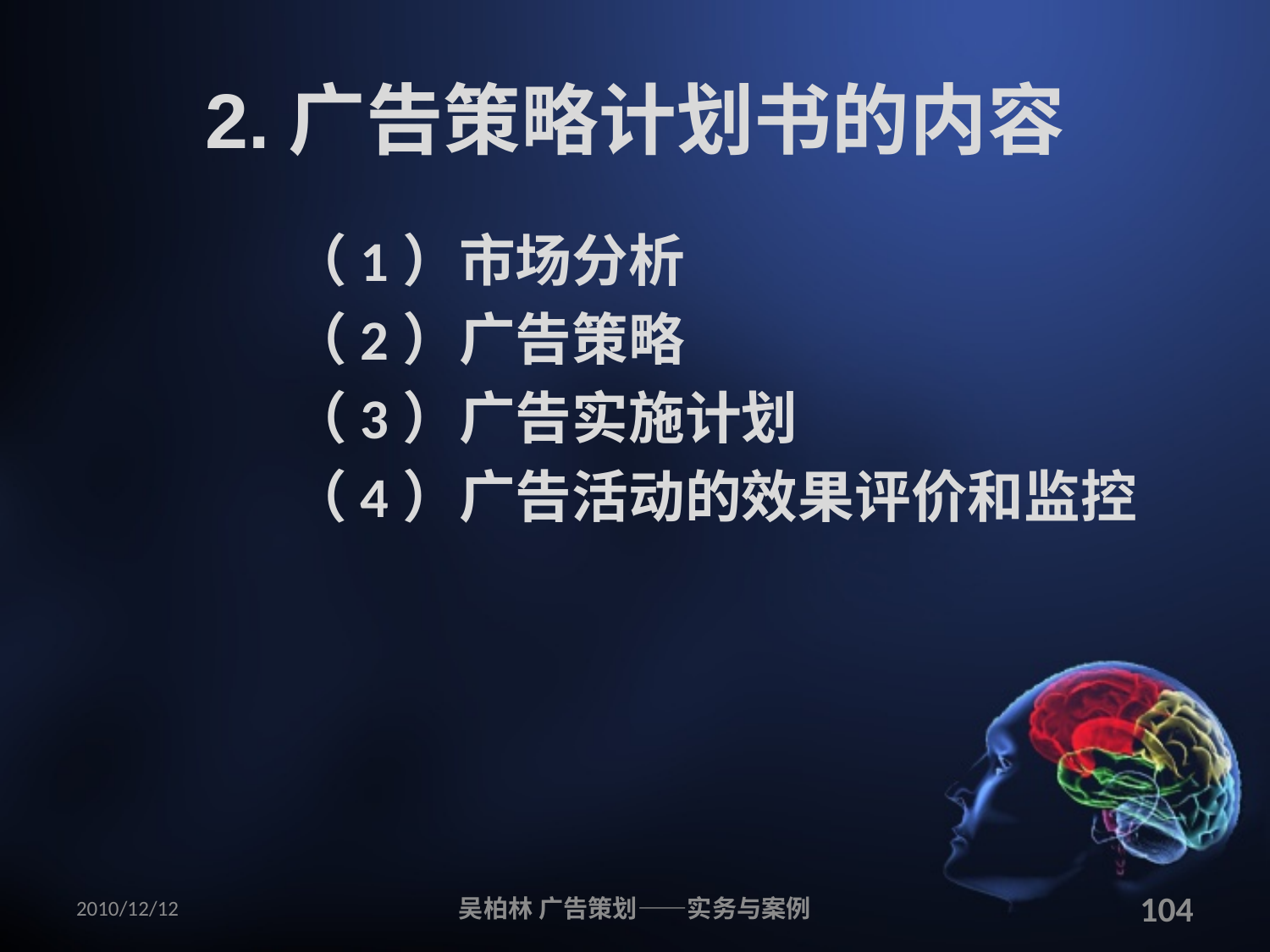

# 2.广告策略计划书的内容
（1）市场分析
（2）广告策略
（3）广告实施计划
（4）广告活动的效果评价和监控
2010/12/12
吴柏林 广告策划——实务与案例
104